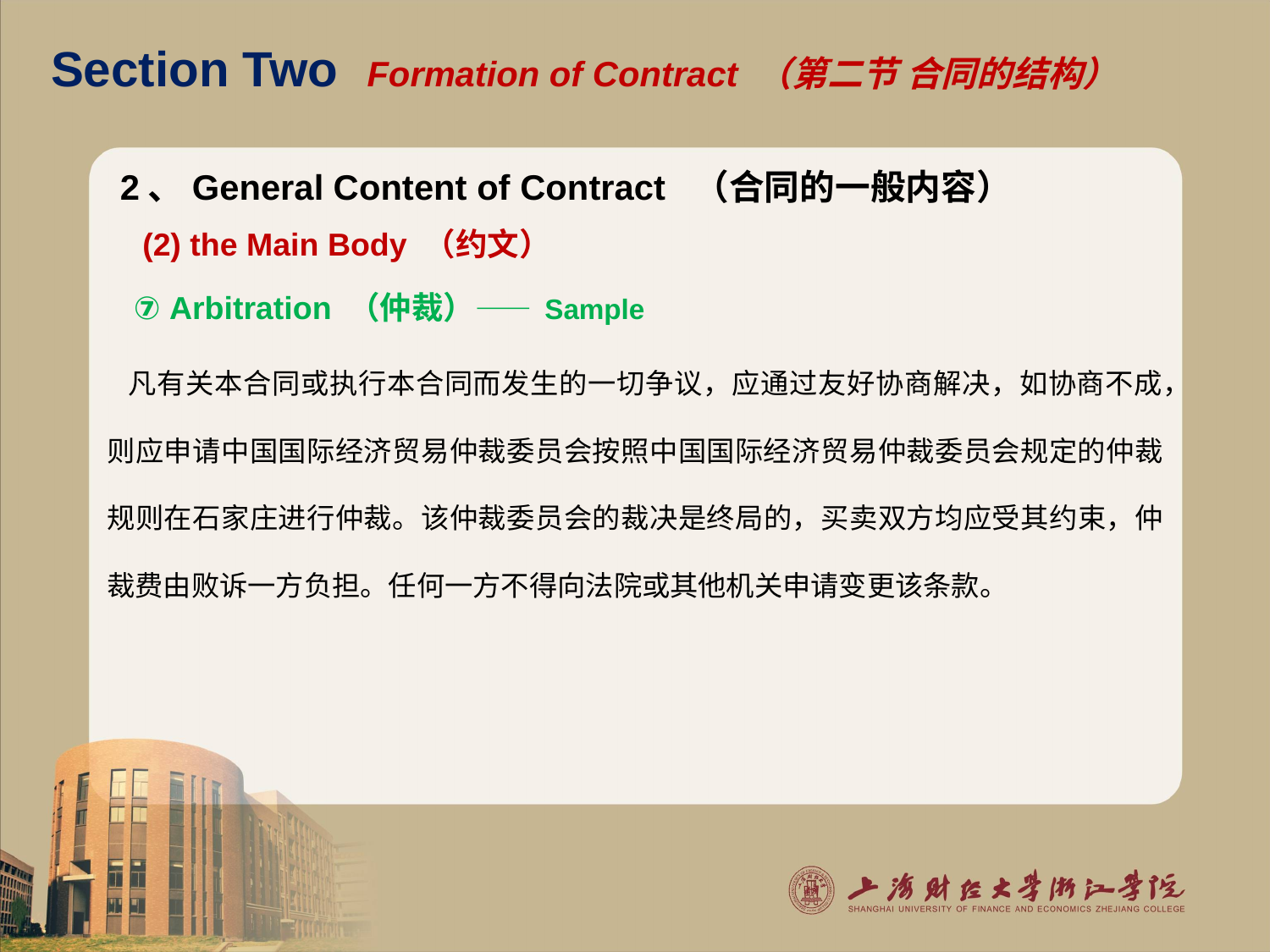

# Section Two   Formation of Contract （第二节 合同的结构）
2、General Content of Contract  （合同的一般内容）
    (2) the Main Body （约文）
   ⑦ Arbitration （仲裁）—— Sample
  凡有关本合同或执行本合同而发生的一切争议，应通过友好协商解决，如协商不成，则应申请中国国际经济贸易仲裁委员会按照中国国际经济贸易仲裁委员会规定的仲裁规则在石家庄进行仲裁。该仲裁委员会的裁决是终局的，买卖双方均应受其约束，仲裁费由败诉一方负担。任何一方不得向法院或其他机关申请变更该条款。